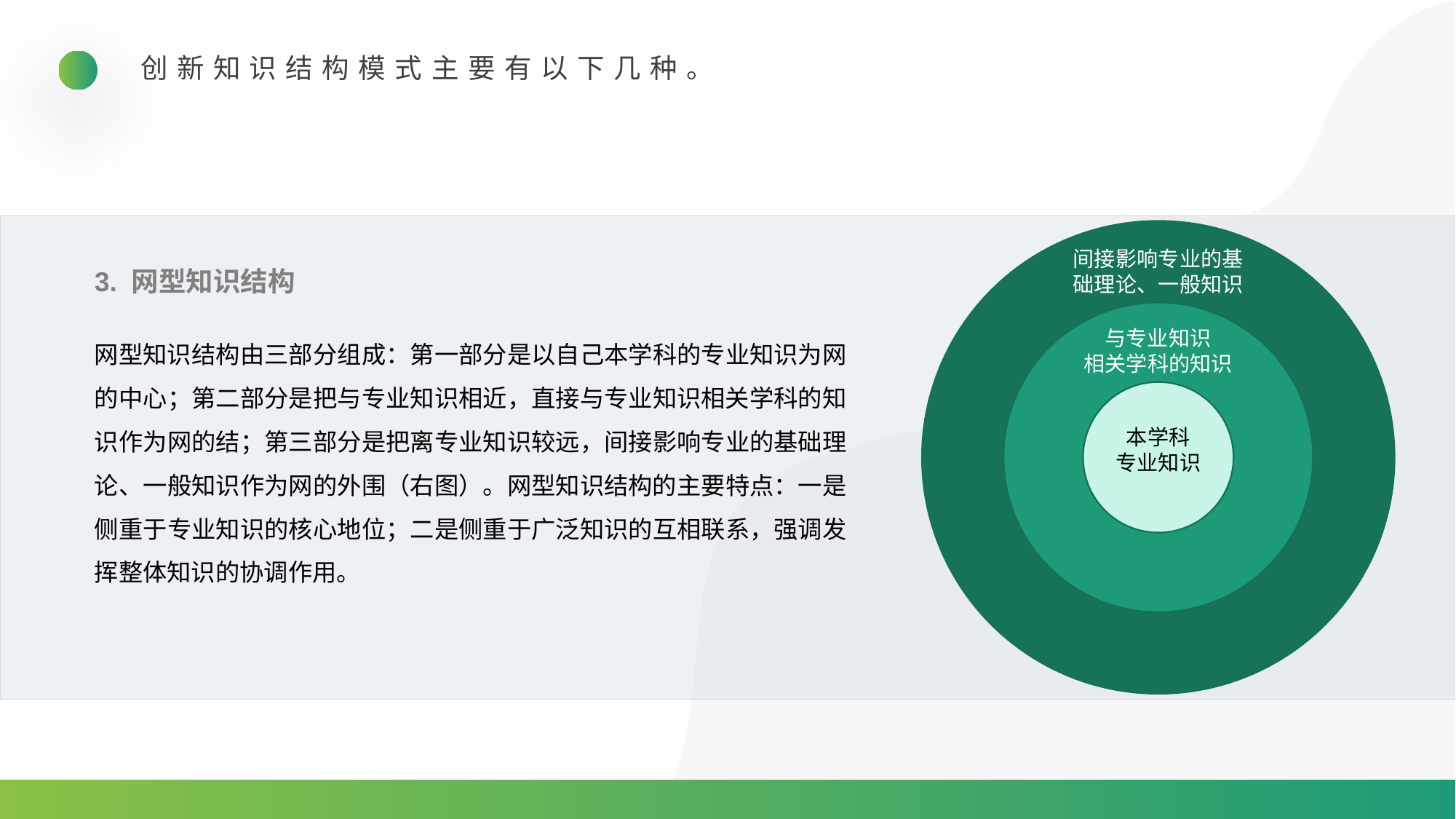

创新知识结构模式主要有以下几种。

间接影响专业的基
础理论、一般知识

与专业知识
相关学科的知识

本学科
专业知识
3. 网型知识结构
网型知识结构由三部分组成：第一部分是以自己本学科的专业知识为网的中心；第二部分是把与专业知识相近，直接与专业知识相关学科的知识作为网的结；第三部分是把离专业知识较远，间接影响专业的基础理论、一般知识作为网的外围（右图）。网型知识结构的主要特点：一是侧重于专业知识的核心地位；二是侧重于广泛知识的互相联系，强调发挥整体知识的协调作用。